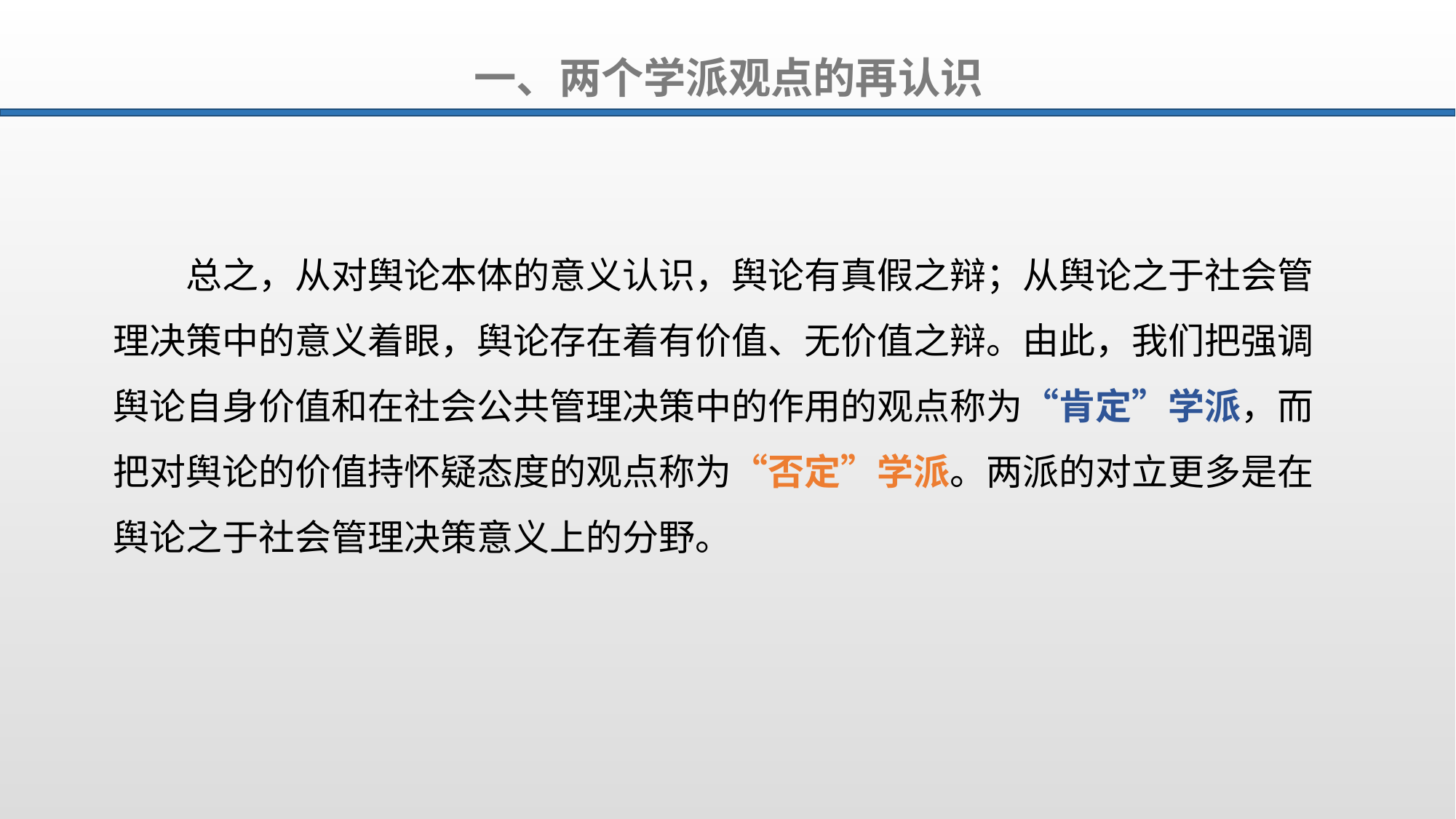

一、两个学派观点的再认识

总之，从对舆论本体的意义认识，舆论有真假之辩；从舆论之于社会管理决策中的意义着眼，舆论存在着有价值、无价值之辩。由此，我们把强调舆论自身价值和在社会公共管理决策中的作用的观点称为“肯定”学派，而把对舆论的价值持怀疑态度的观点称为“否定”学派。两派的对立更多是在舆论之于社会管理决策意义上的分野。